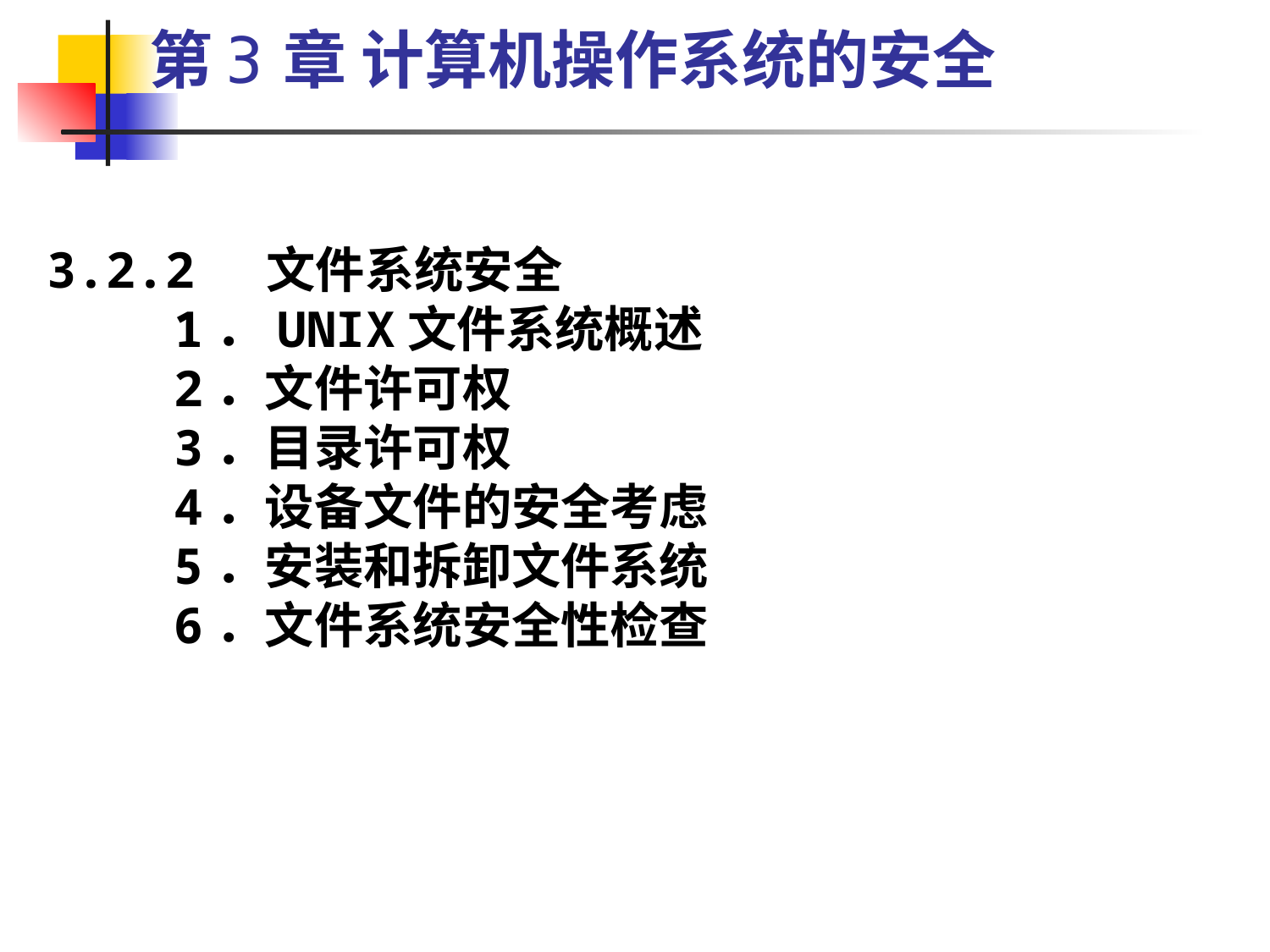

第3章 计算机操作系统的安全
3.2.2  文件系统安全
1．UNIX文件系统概述
2．文件许可权
3．目录许可权
4．设备文件的安全考虑
5．安装和拆卸文件系统
6．文件系统安全性检查